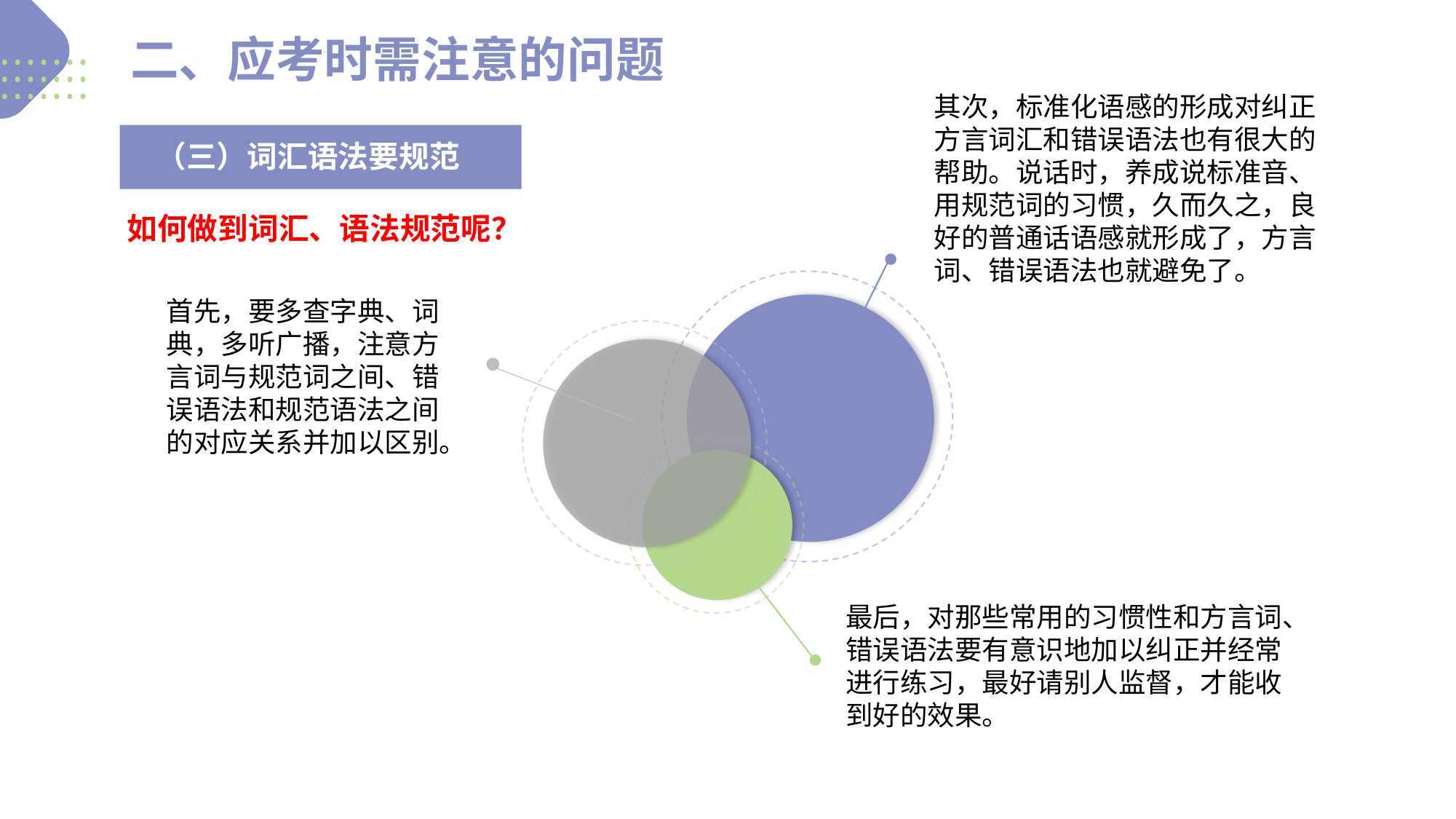

二、应考时需注意的问题

其次，标准化语感的形成对纠正方言词汇和错误语法也有很大的帮助。说话时，养成说标准音、用规范词的习惯，久而久之，良好的普通话语感就形成了，方言词、错误语法也就避免了。

（三）词汇语法要规范
如何做到词汇、语法规范呢？

首先，要多查字典、词典，多听广播，注意方言词与规范词之间、错误语法和规范语法之间的对应关系并加以区别。

最后，对那些常用的习惯性和方言词、错误语法要有意识地加以纠正并经常进行练习，最好请别人监督，才能收到好的效果。